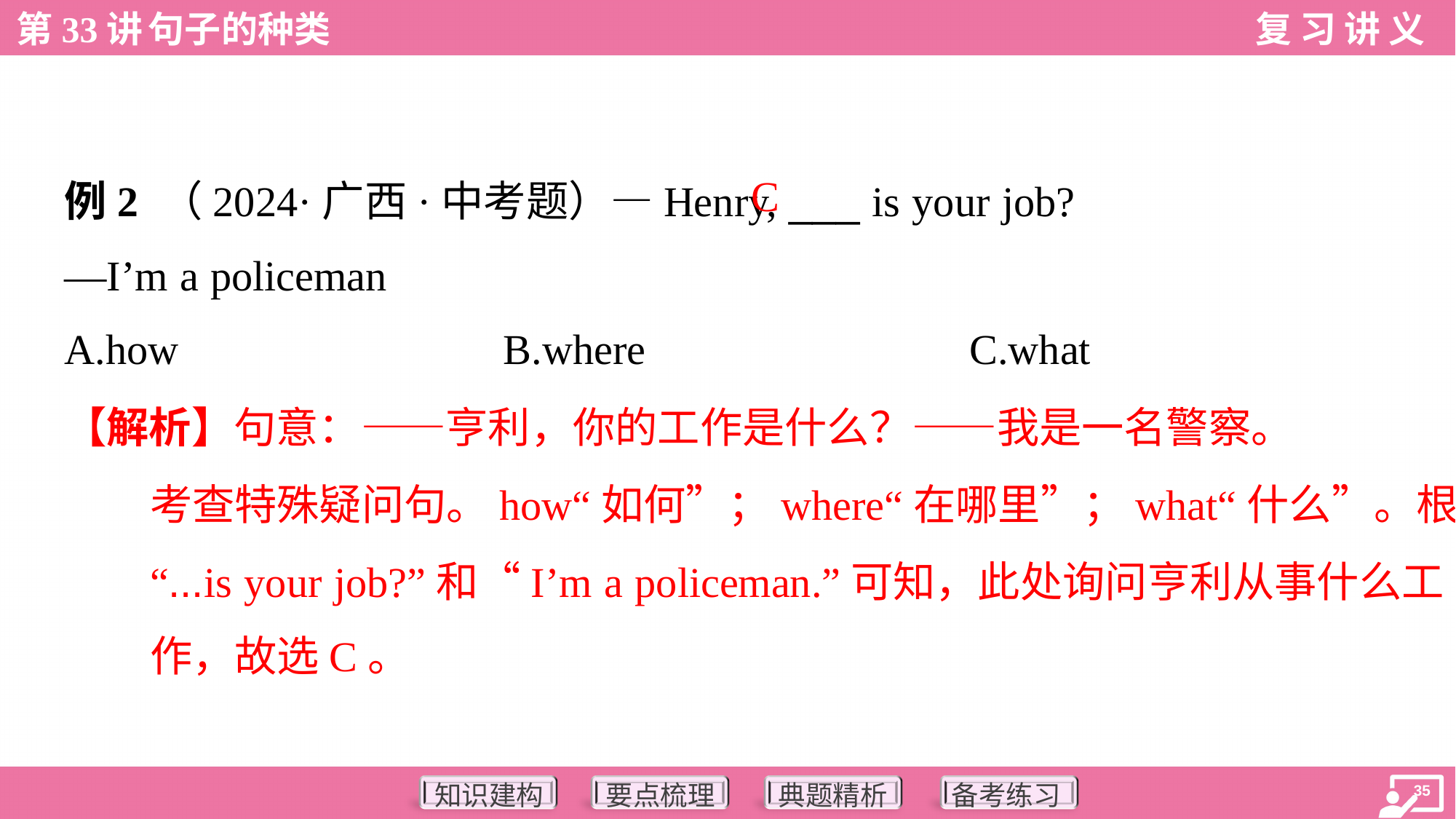

C
例2 （2024·广西·中考题）—Henry, ___ is your job?
—I’m a policeman
A.how	B.where	C.what
【解析】句意：——亨利，你的工作是什么？——我是一名警察。
考查特殊疑问句。how“如何”；where“在哪里”；what“什么”。根据
“...is your job?”和“I’m a policeman.”可知，此处询问亨利从事什么工
作，故选C。